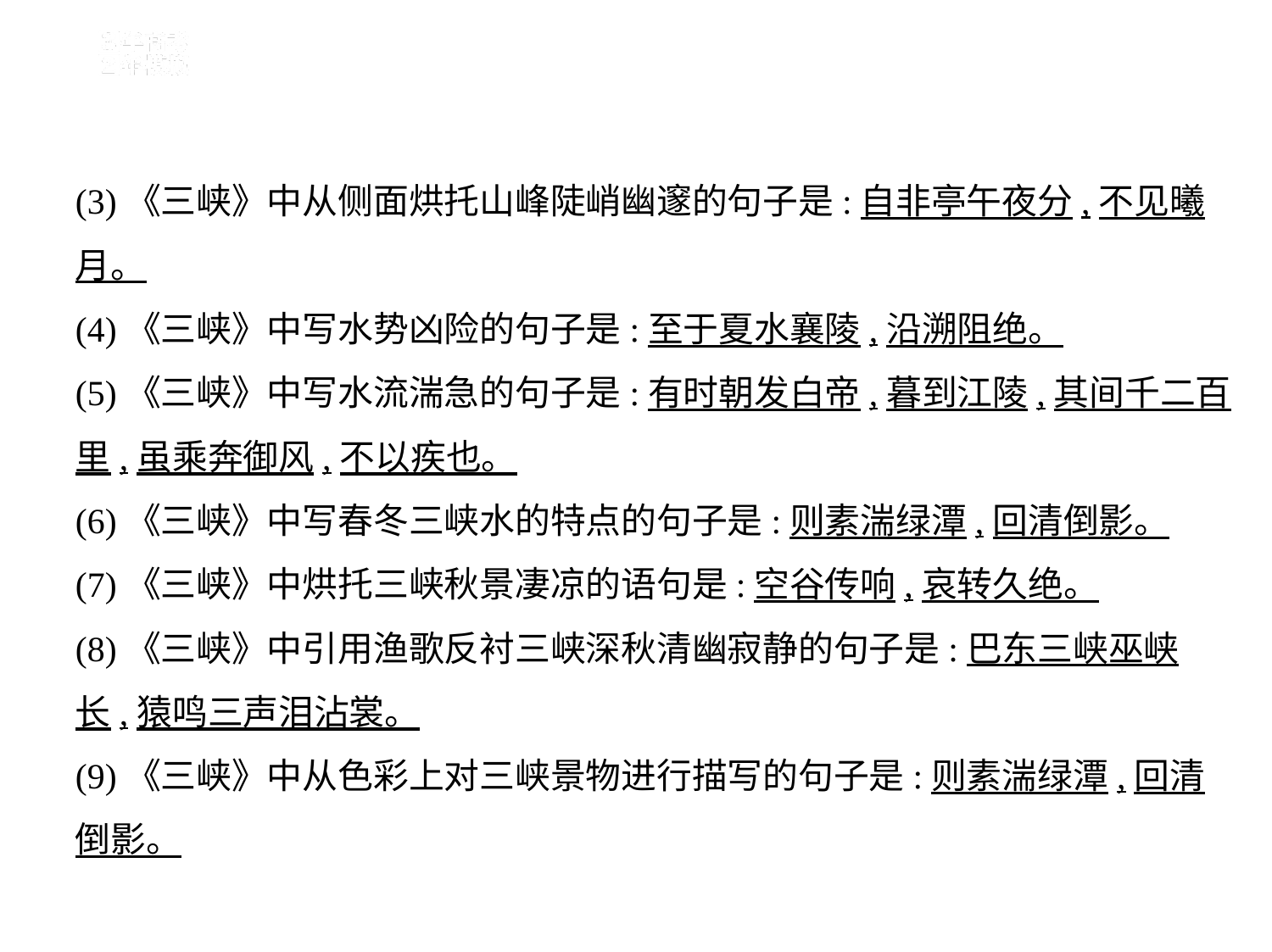

(3)《三峡》中从侧面烘托山峰陡峭幽邃的句子是:自非亭午夜分,不见曦
月。
(4)《三峡》中写水势凶险的句子是:至于夏水襄陵,沿溯阻绝。
(5)《三峡》中写水流湍急的句子是:有时朝发白帝,暮到江陵,其间千二百
里,虽乘奔御风,不以疾也。
(6)《三峡》中写春冬三峡水的特点的句子是:则素湍绿潭,回清倒影。
(7)《三峡》中烘托三峡秋景凄凉的语句是:空谷传响,哀转久绝。
(8)《三峡》中引用渔歌反衬三峡深秋清幽寂静的句子是:巴东三峡巫峡
长,猿鸣三声泪沾裳。
(9)《三峡》中从色彩上对三峡景物进行描写的句子是:则素湍绿潭,回清
倒影。